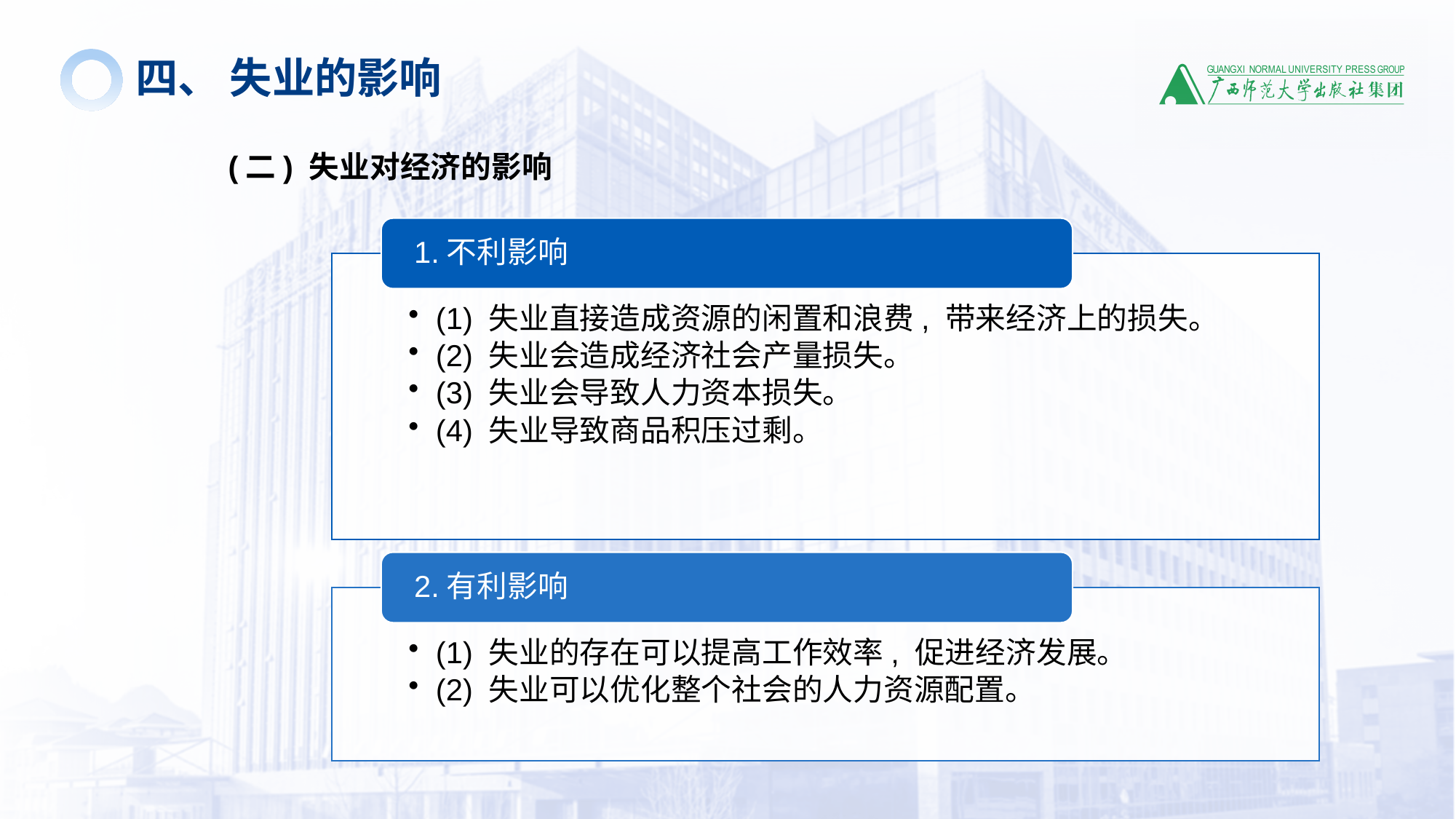

四、 失业的影响

(二) 失业对经济的影响
(1) 失业直接造成资源的闲置和浪费, 带来经济上的损失。
(2) 失业会造成经济社会产量损失。
(3) 失业会导致人力资本损失。
(4) 失业导致商品积压过剩。
1.不利影响
(1) 失业的存在可以提高工作效率, 促进经济发展。
(2) 失业可以优化整个社会的人力资源配置。
2.有利影响